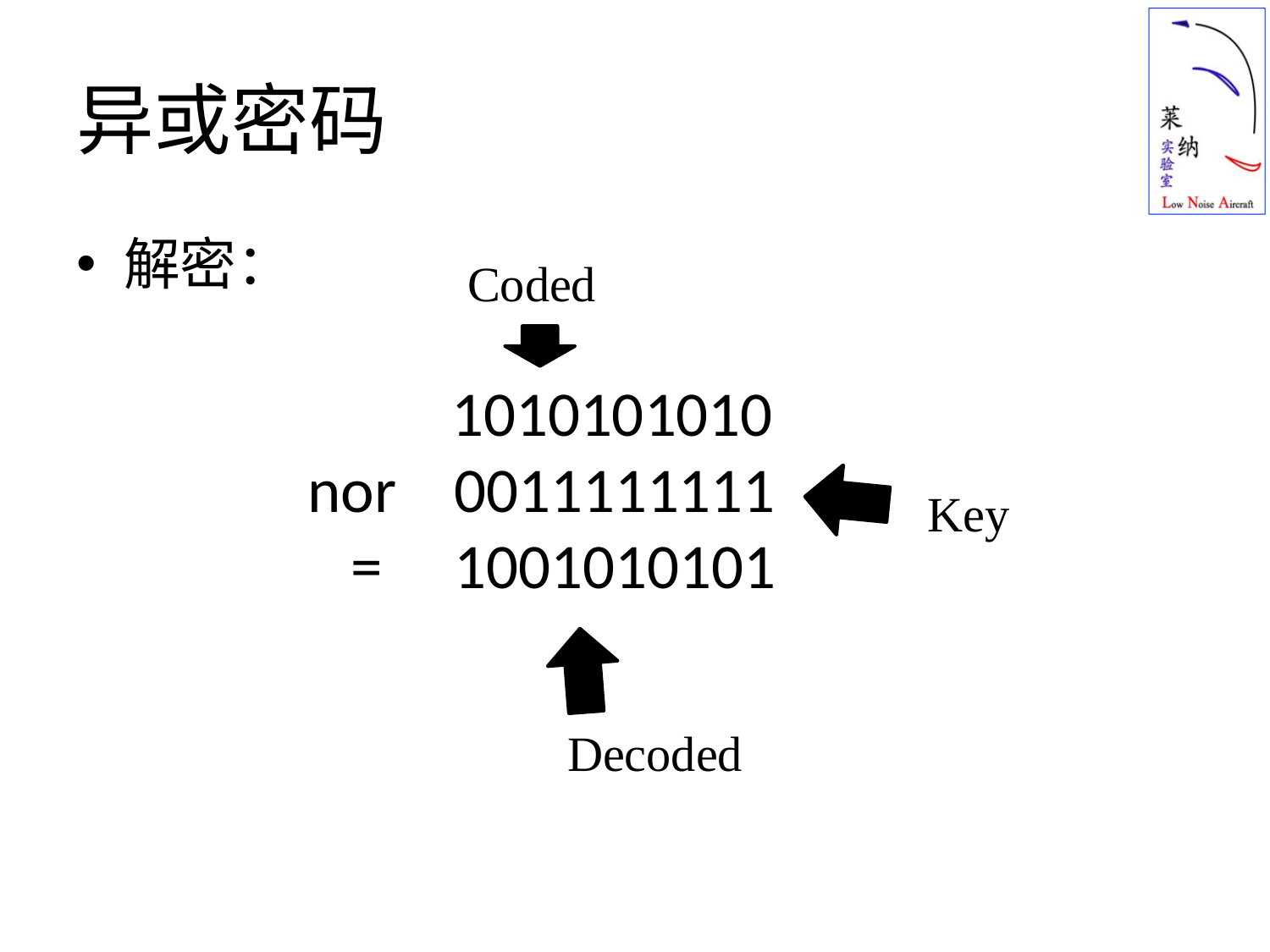

# 异或密码
解密：
Coded

          1010101010
nor    0011111111
   =     1001010101

Key

Decoded